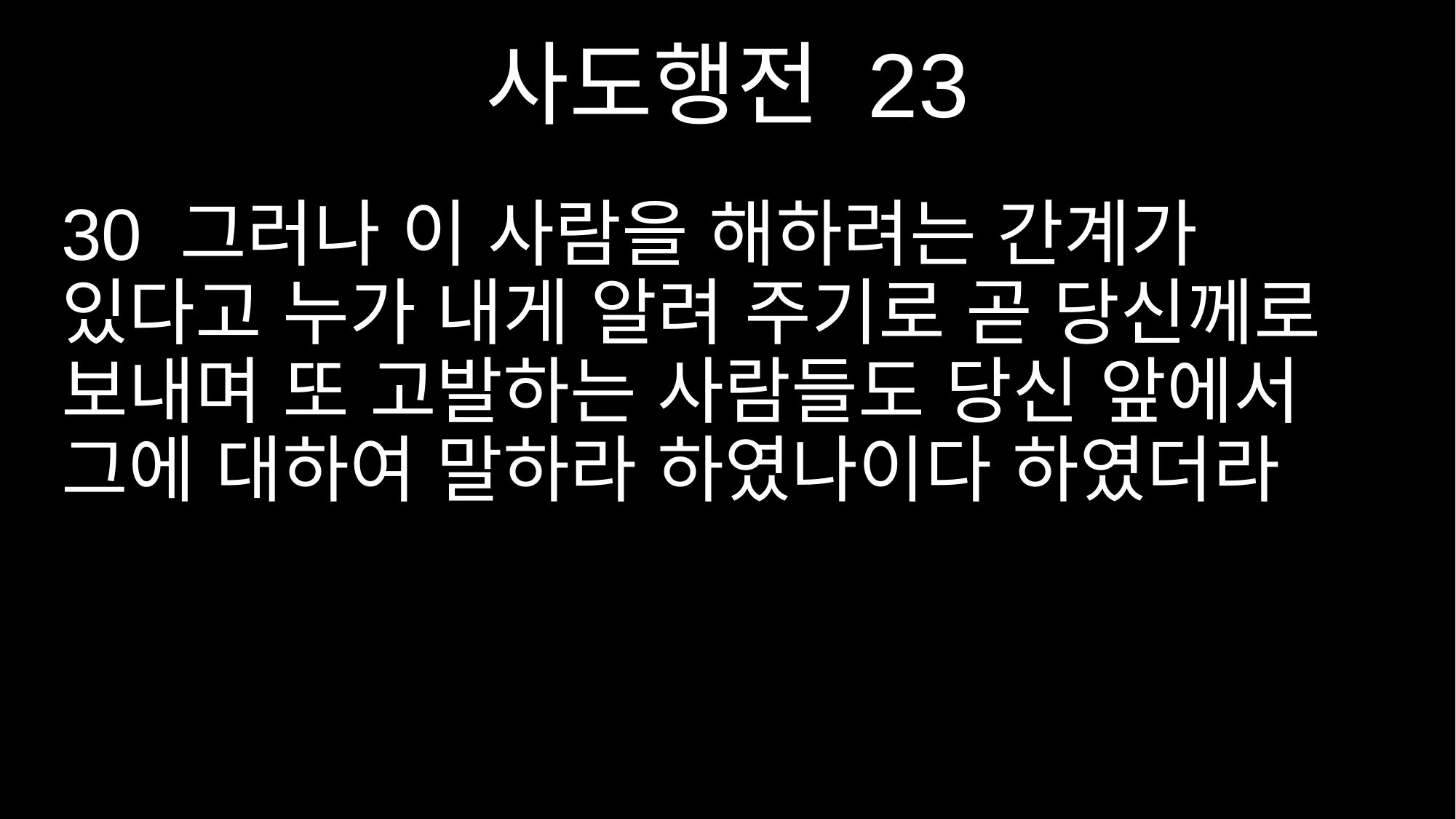

사도행전 23
30 그러나 이 사람을 해하려는 간계가 있다고 누가 내게 알려 주기로 곧 당신께로 보내며 또 고발하는 사람들도 당신 앞에서 그에 대하여 말하라 하였나이다 하였더라